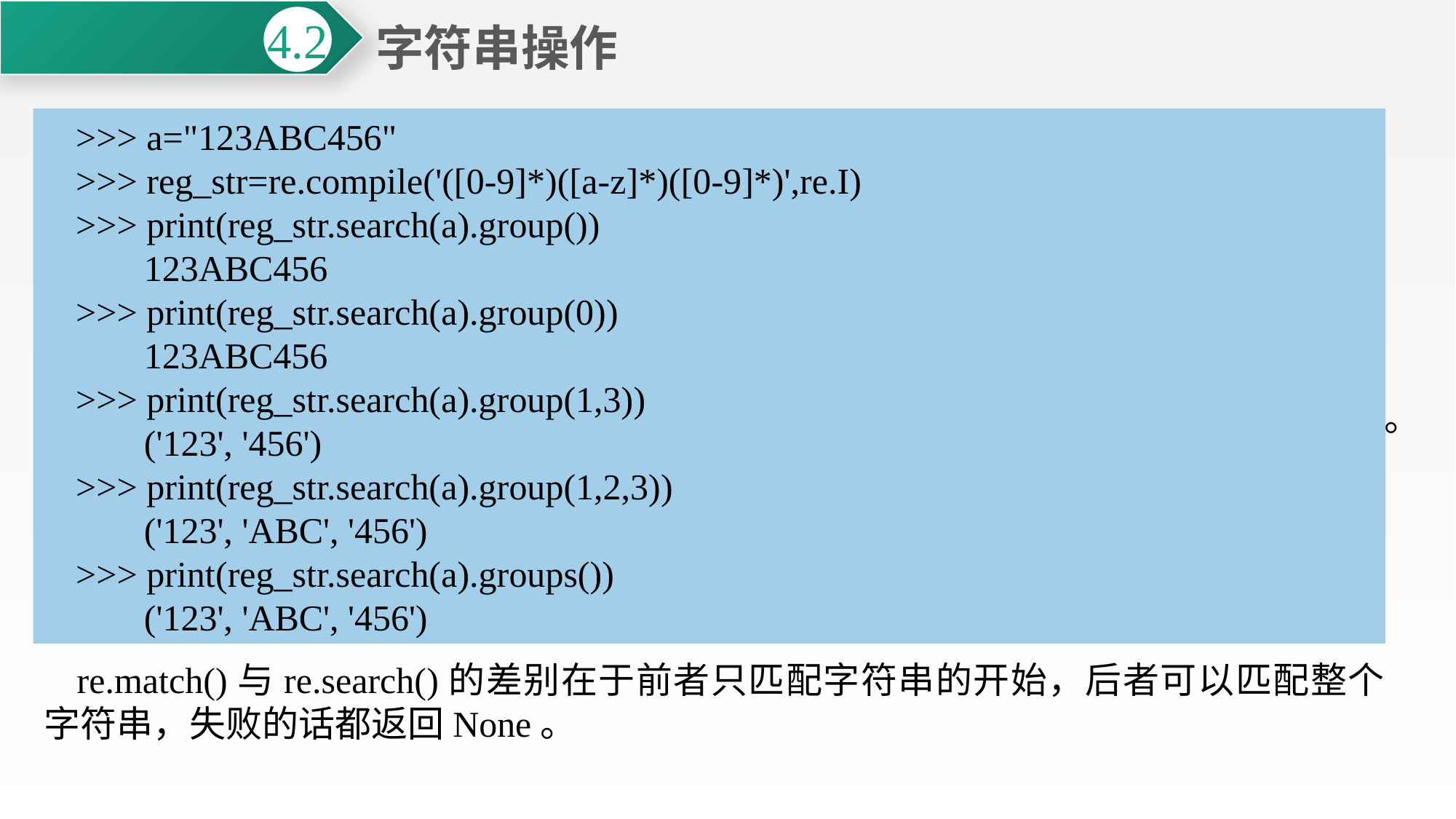

字符串操作

4.2
>>> a="123ABC456"
>>> reg_str=re.compile('([0-9]*)([a-z]*)([0-9]*)',re.I)
>>> print(reg_str.search(a).group())
    123ABC456
>>> print(reg_str.search(a).group(0))
    123ABC456
>>> print(reg_str.search(a).group(1,3))
    ('123', '456')
>>> print(reg_str.search(a).group(1,2,3))
    ('123', 'ABC', '456')
>>> print(reg_str.search(a).groups())
    ('123', 'ABC', '456')
re.search()与pattern.search()区别在于不能指定匹配区间。
match()和search()匹配成功后都会生成match object对象，该对象包含如下方法：
group()返回匹配结果；
start()返回匹配起始位置；
end()返回匹配终止位置；
span()返回一个包含起始位置与终止位置的元组。
其中group()返回匹配的完整字符串，当添加参数时生成对应组号匹配的子字符串。
group(0)返回整体匹配字符串；
group(m,n,…)返回组号n,m,…匹配的子字符串，如不存在抛出IndexError异常；
groups()返回一个包含正则表达式中所有分组匹配子字符串组成的元组，一般不带参数。

re.match()与re.search()的差别在于前者只匹配字符串的开始，后者可以匹配整个字符串，失败的话都返回None。